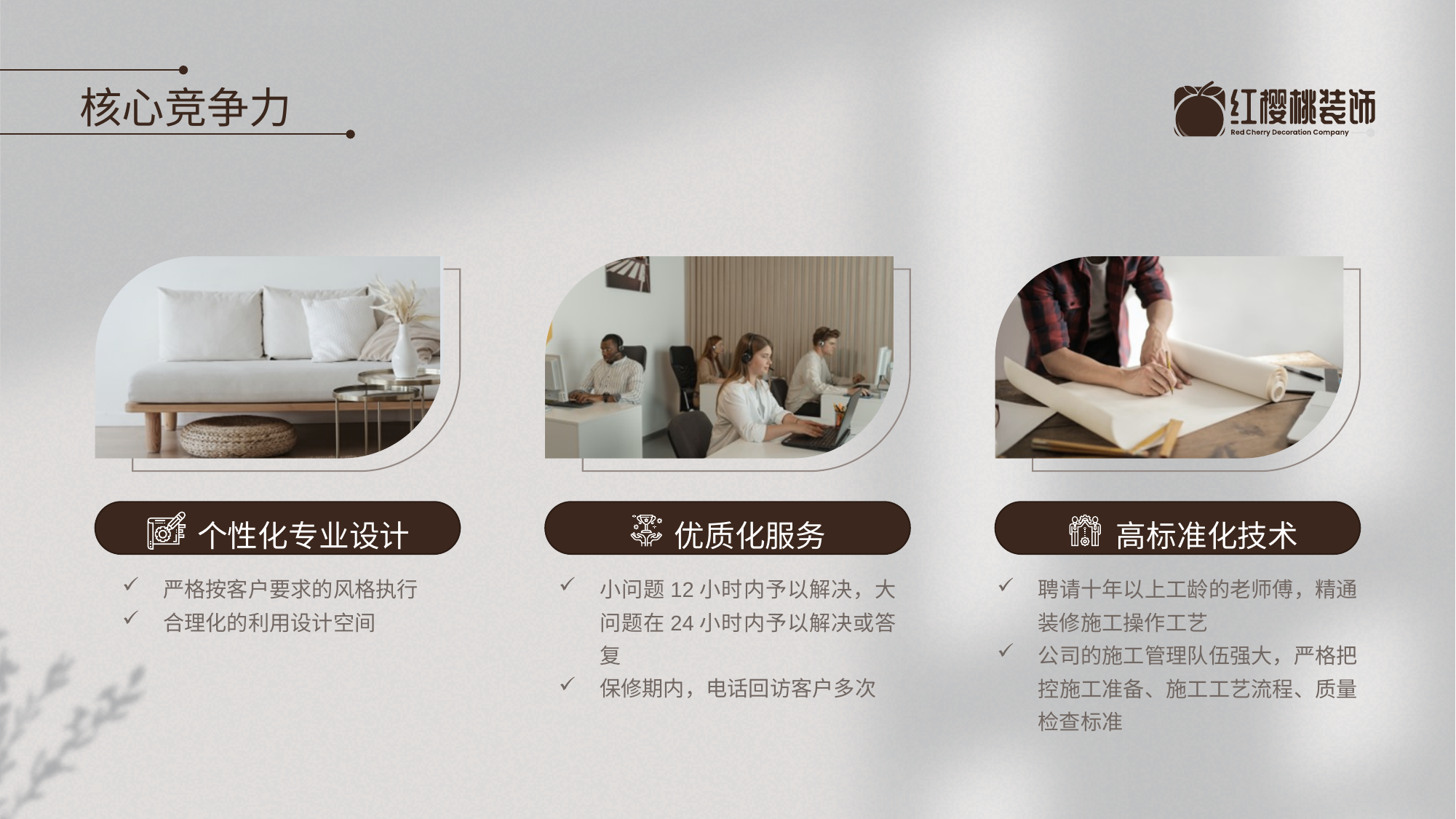

核心竞争力

个性化专业设计

严格按客户要求的风格执行
合理化的利用设计空间

优质化服务

小问题12小时内予以解决，大问题在24小时内予以解决或答复
保修期内，电话回访客户多次

高标准化技术

聘请十年以上工龄的老师傅，精通装修施工操作工艺
公司的施工管理队伍强大，严格把控施工准备、施工工艺流程、质量检查标准